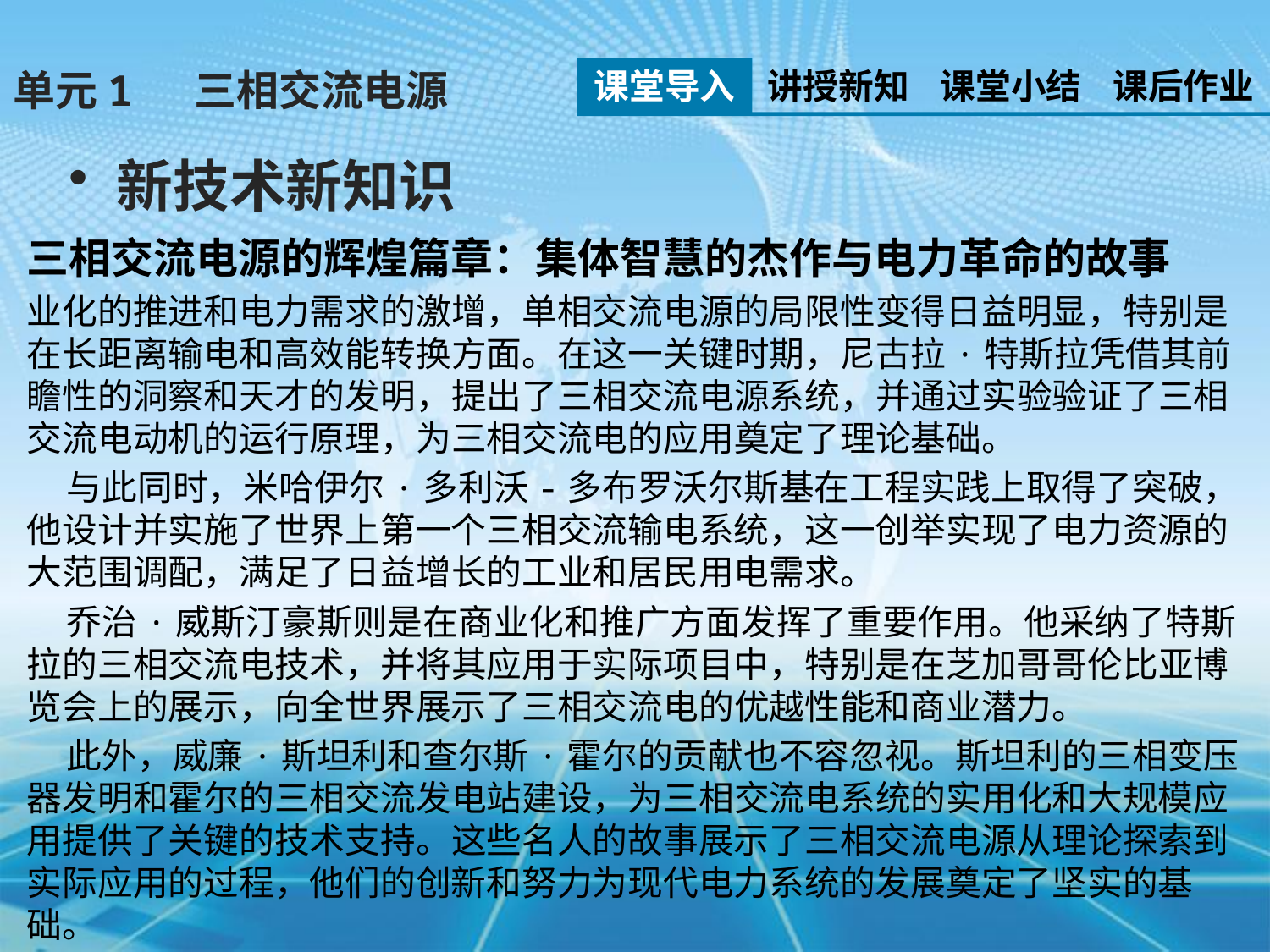

课堂导入
讲授新知
课堂小结
课后作业
单元1  三相交流电源
新技术新知识
三相交流电源的辉煌篇章：集体智慧的杰作与电力革命的故事
业化的推进和电力需求的激增，单相交流电源的局限性变得日益明显，特别是在长距离输电和高效能转换方面。在这一关键时期，尼古拉·特斯拉凭借其前瞻性的洞察和天才的发明，提出了三相交流电源系统，并通过实验验证了三相交流电动机的运行原理，为三相交流电的应用奠定了理论基础。
    与此同时，米哈伊尔·多利沃-多布罗沃尔斯基在工程实践上取得了突破，他设计并实施了世界上第一个三相交流输电系统，这一创举实现了电力资源的大范围调配，满足了日益增长的工业和居民用电需求。
    乔治·威斯汀豪斯则是在商业化和推广方面发挥了重要作用。他采纳了特斯拉的三相交流电技术，并将其应用于实际项目中，特别是在芝加哥哥伦比亚博览会上的展示，向全世界展示了三相交流电的优越性能和商业潜力。
    此外，威廉·斯坦利和查尔斯·霍尔的贡献也不容忽视。斯坦利的三相变压器发明和霍尔的三相交流发电站建设，为三相交流电系统的实用化和大规模应用提供了关键的技术支持。这些名人的故事展示了三相交流电源从理论探索到实际应用的过程，他们的创新和努力为现代电力系统的发展奠定了坚实的基础。